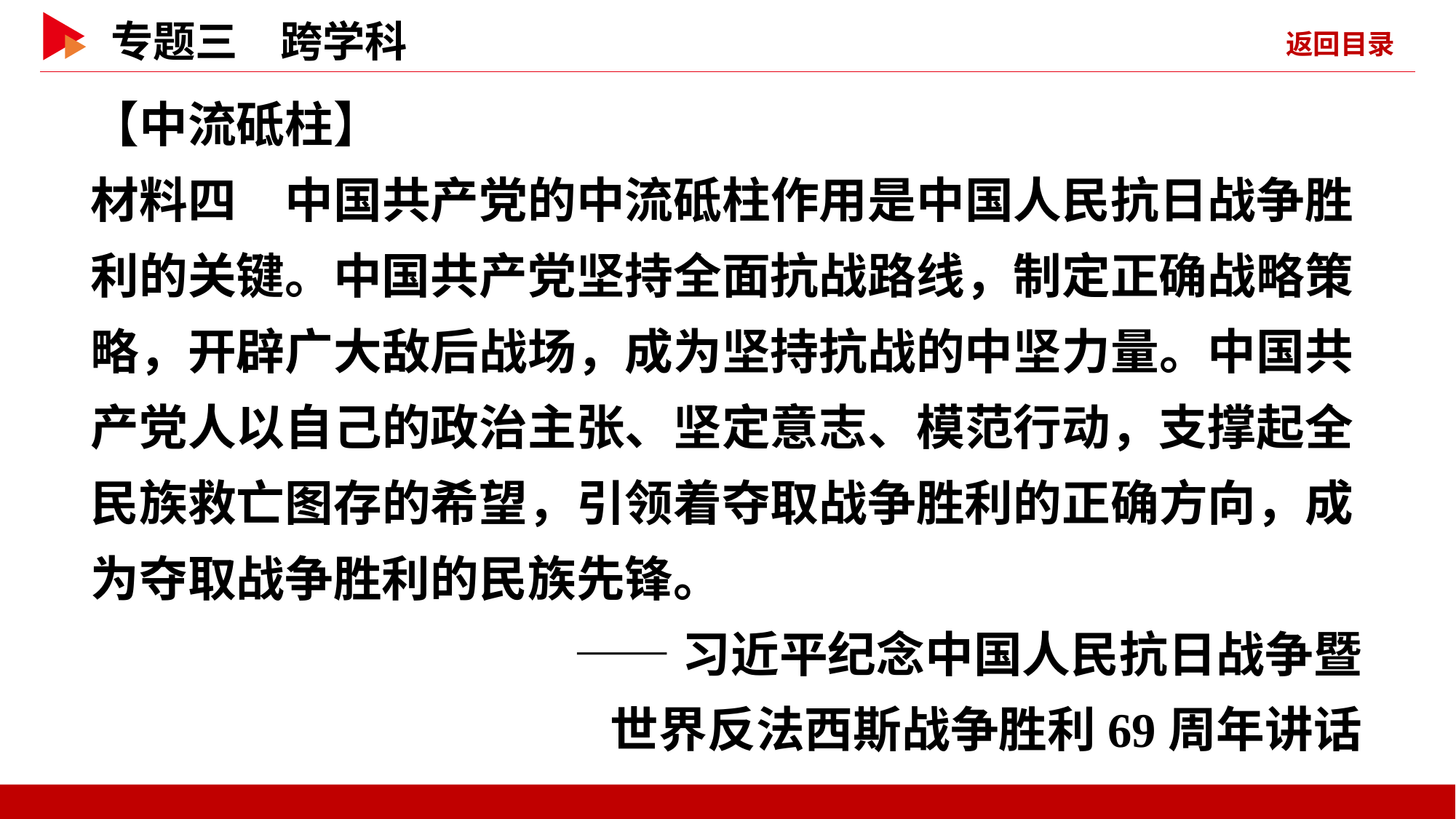

【中流砥柱】
材料四　中国共产党的中流砥柱作用是中国人民抗日战争胜利的关键。中国共产党坚持全面抗战路线，制定正确战略策略，开辟广大敌后战场，成为坚持抗战的中坚力量。中国共产党人以自己的政治主张、坚定意志、模范行动，支撑起全民族救亡图存的希望，引领着夺取战争胜利的正确方向，成为夺取战争胜利的民族先锋。
——习近平纪念中国人民抗日战争暨
世界反法西斯战争胜利69周年讲话